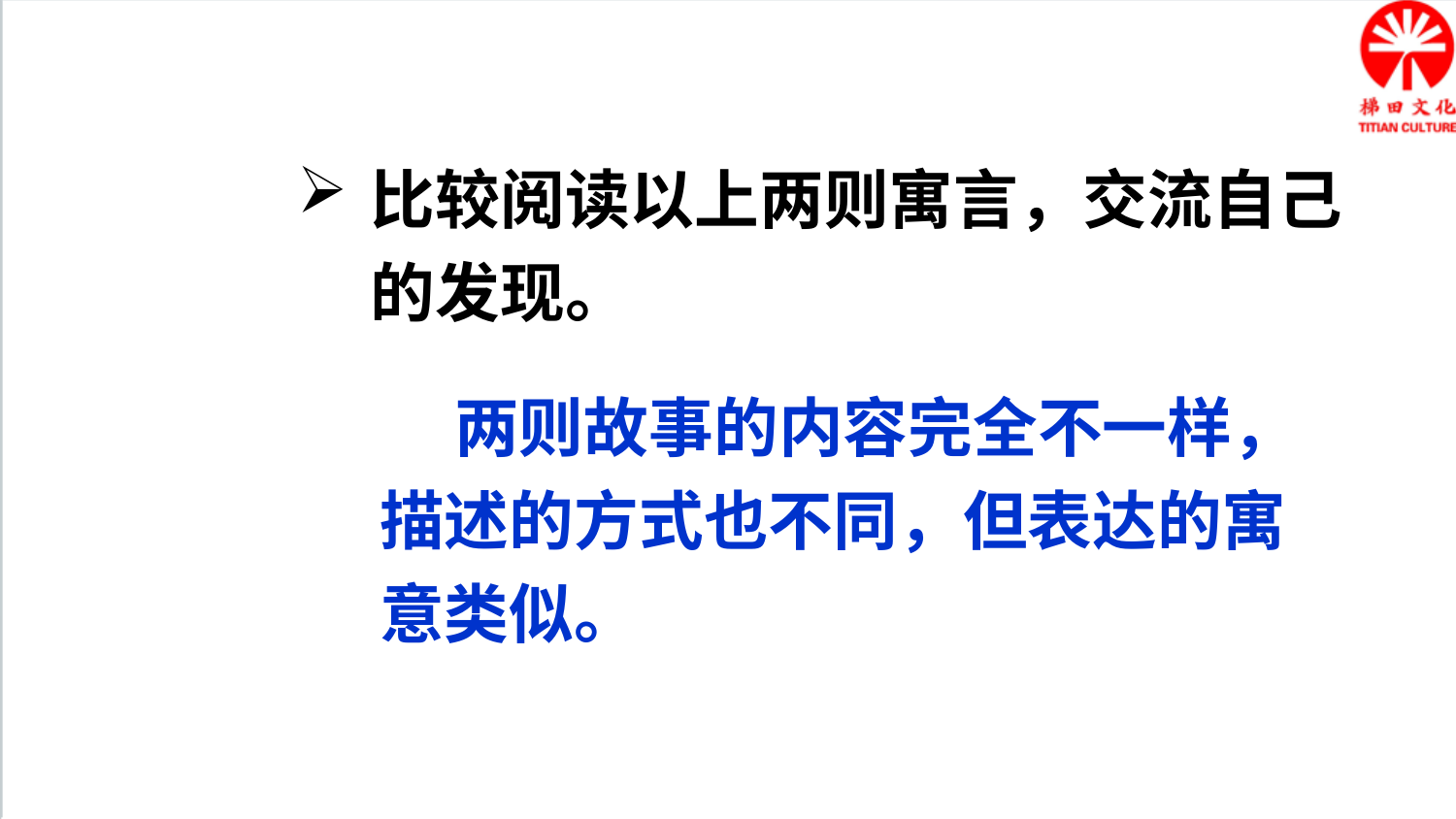

比较阅读以上两则寓言，交流自己的发现。
    两则故事的内容完全不一样，描述的方式也不同，但表达的寓意类似。